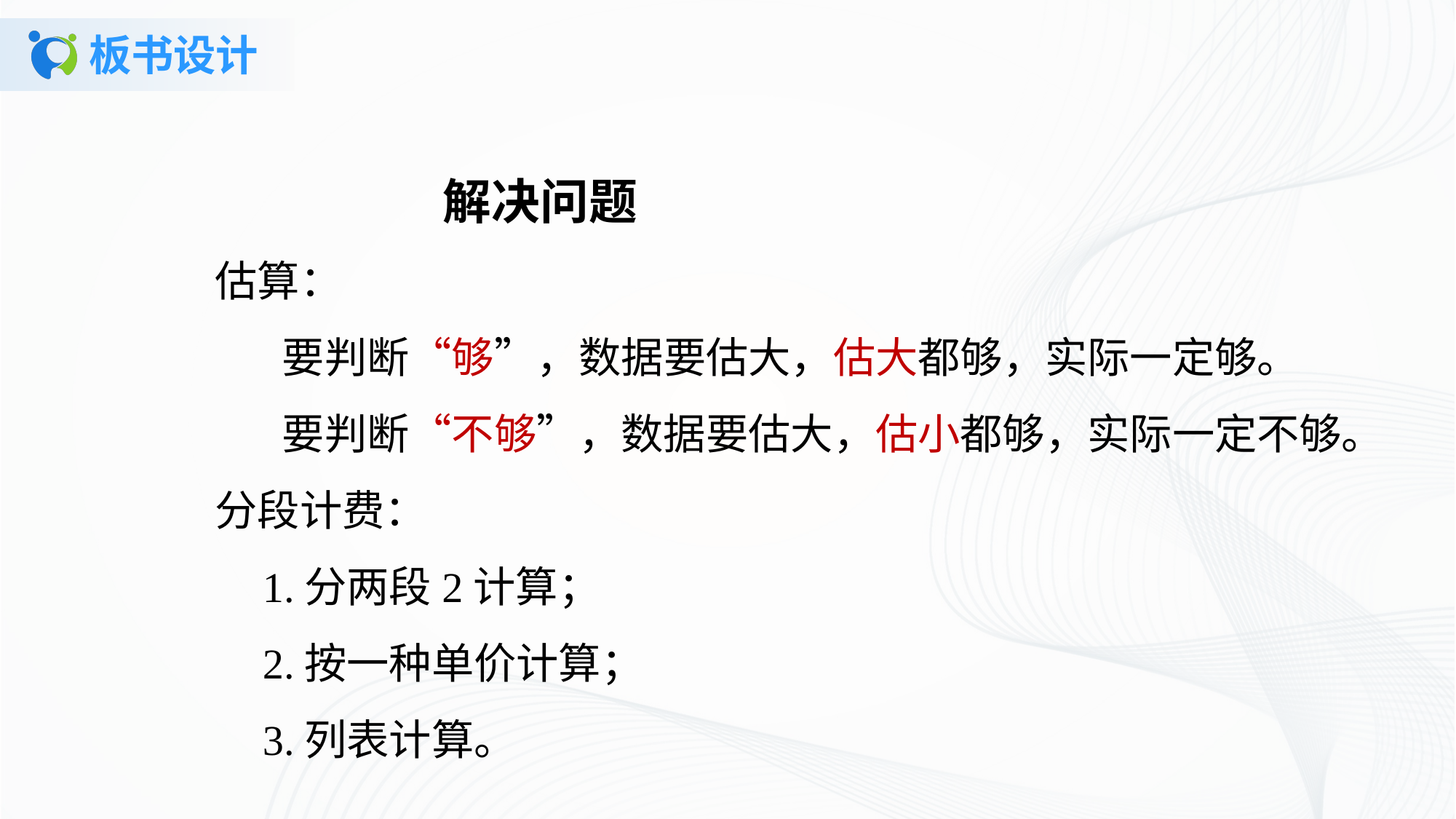

# 板书设计
                       解决问题
估算：
      要判断“够”，数据要估大，估大都够，实际一定够。
      要判断“不够”，数据要估大，估小都够，实际一定不够。分段计费：    1.分两段2计算；    2.按一种单价计算；    3.列表计算。